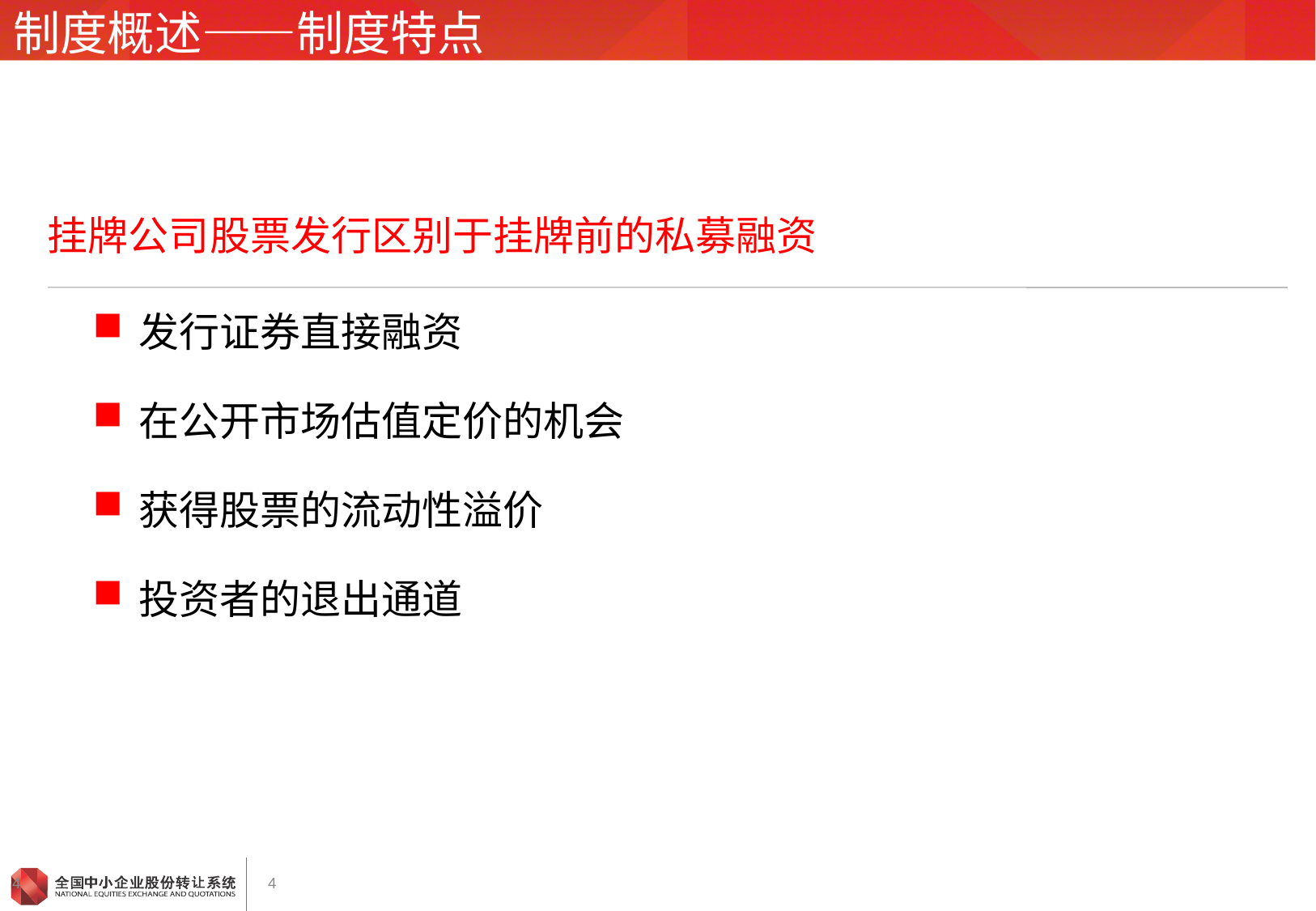

# 制度概述——制度特点
挂牌公司股票发行区别于挂牌前的私募融资

发行证券直接融资
在公开市场估值定价的机会
获得股票的流动性溢价
投资者的退出通道
4
4